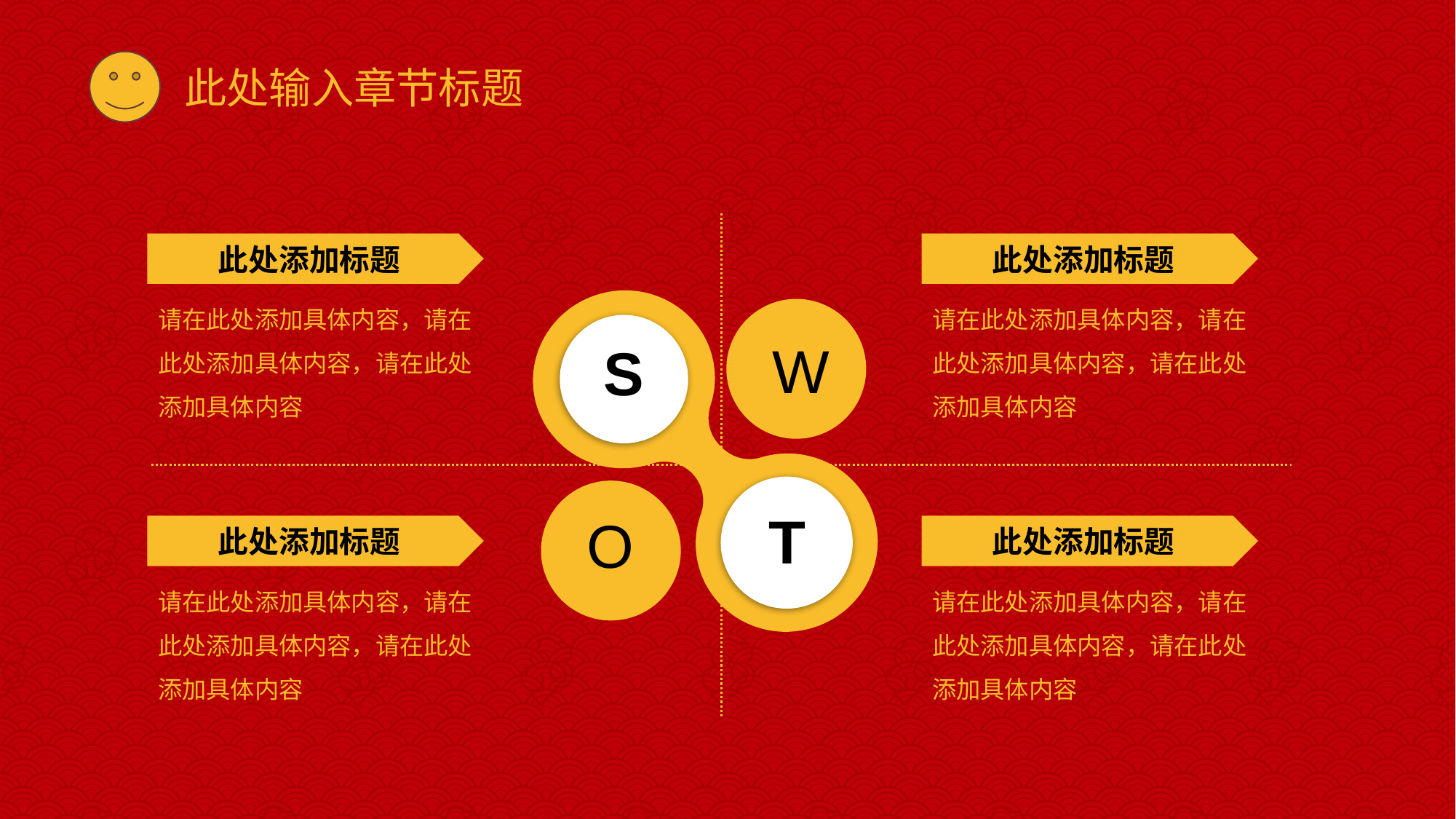

此处输入章节标题
此处添加标题
请在此处添加具体内容，请在此处添加具体内容，请在此处添加具体内容
此处添加标题
请在此处添加具体内容，请在此处添加具体内容，请在此处添加具体内容

W
S
T
O
此处添加标题
请在此处添加具体内容，请在此处添加具体内容，请在此处添加具体内容
此处添加标题
请在此处添加具体内容，请在此处添加具体内容，请在此处添加具体内容